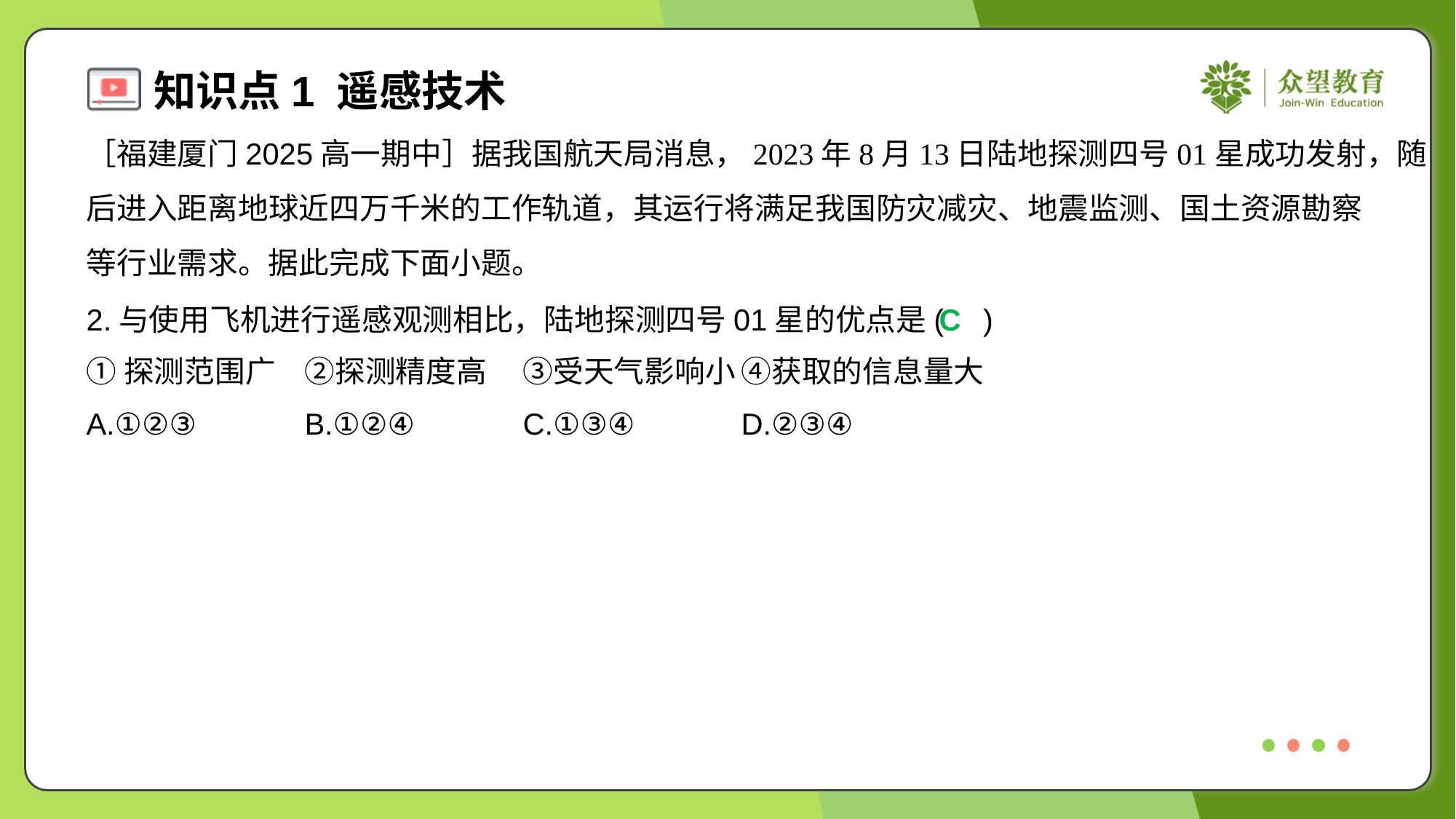

［福建厦门2025高一期中］据我国航天局消息，2023年8月13日陆地探测四号01星成功发射，随
后进入距离地球近四万千米的工作轨道，其运行将满足我国防灾减灾、地震监测、国土资源勘察
等行业需求。据此完成下面小题。
2.与使用飞机进行遥感观测相比，陆地探测四号01星的优点是(     )
C
①探测范围广	②探测精度高	③受天气影响小	④获取的信息量大
A.①②③	B.①②④	C.①③④	D.②③④